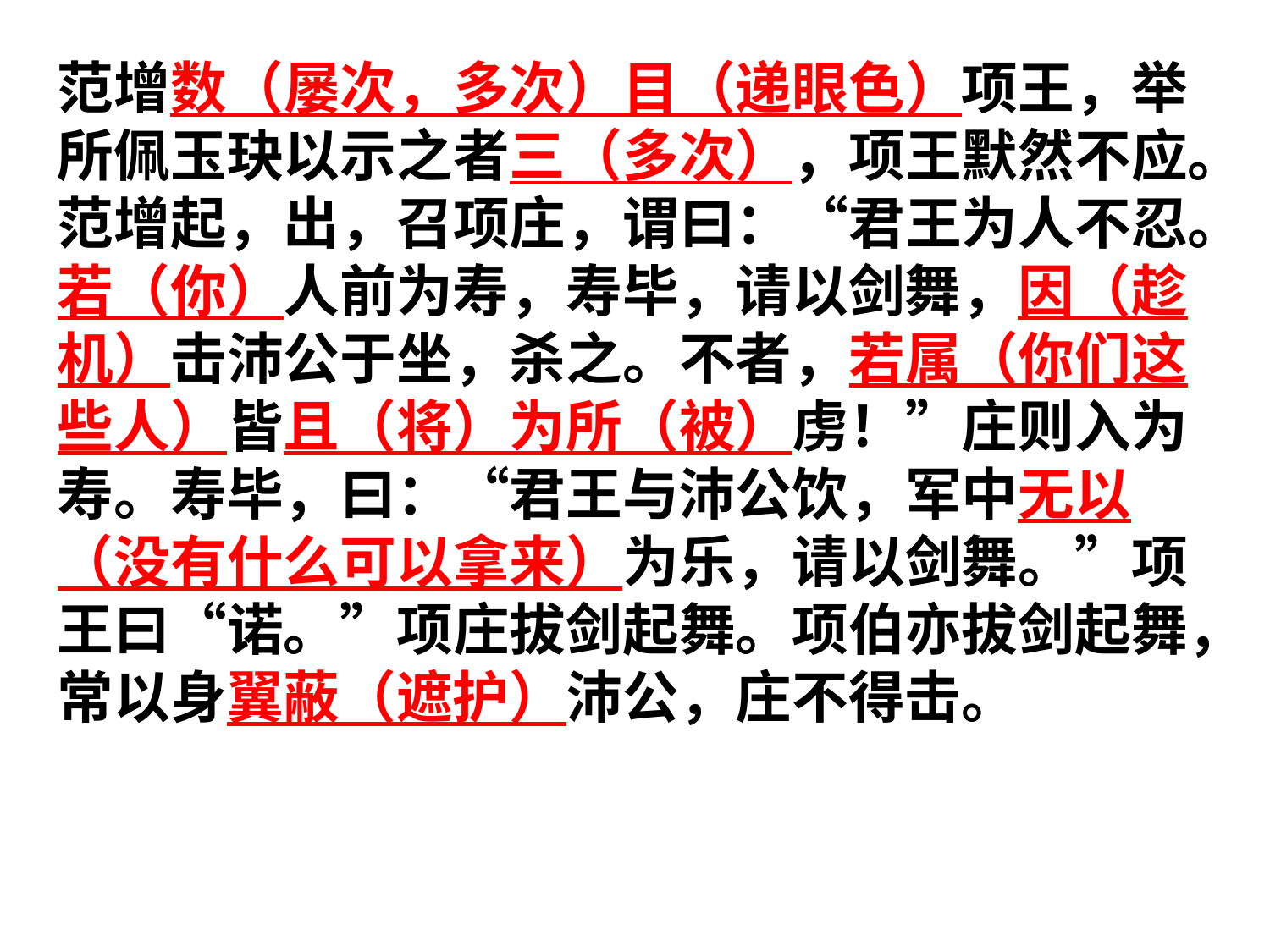

范增数（屡次，多次）目（递眼色）项王，举所佩玉玦以示之者三（多次），项王默然不应。范增起，出，召项庄，谓曰：“君王为人不忍。若（你）人前为寿，寿毕，请以剑舞，因（趁机）击沛公于坐，杀之。不者，若属（你们这些人）皆且（将）为所（被）虏！”庄则入为寿。寿毕，曰：“君王与沛公饮，军中无以（没有什么可以拿来）为乐，请以剑舞。”项王曰“诺。”项庄拔剑起舞。项伯亦拔剑起舞，常以身翼蔽（遮护）沛公，庄不得击。